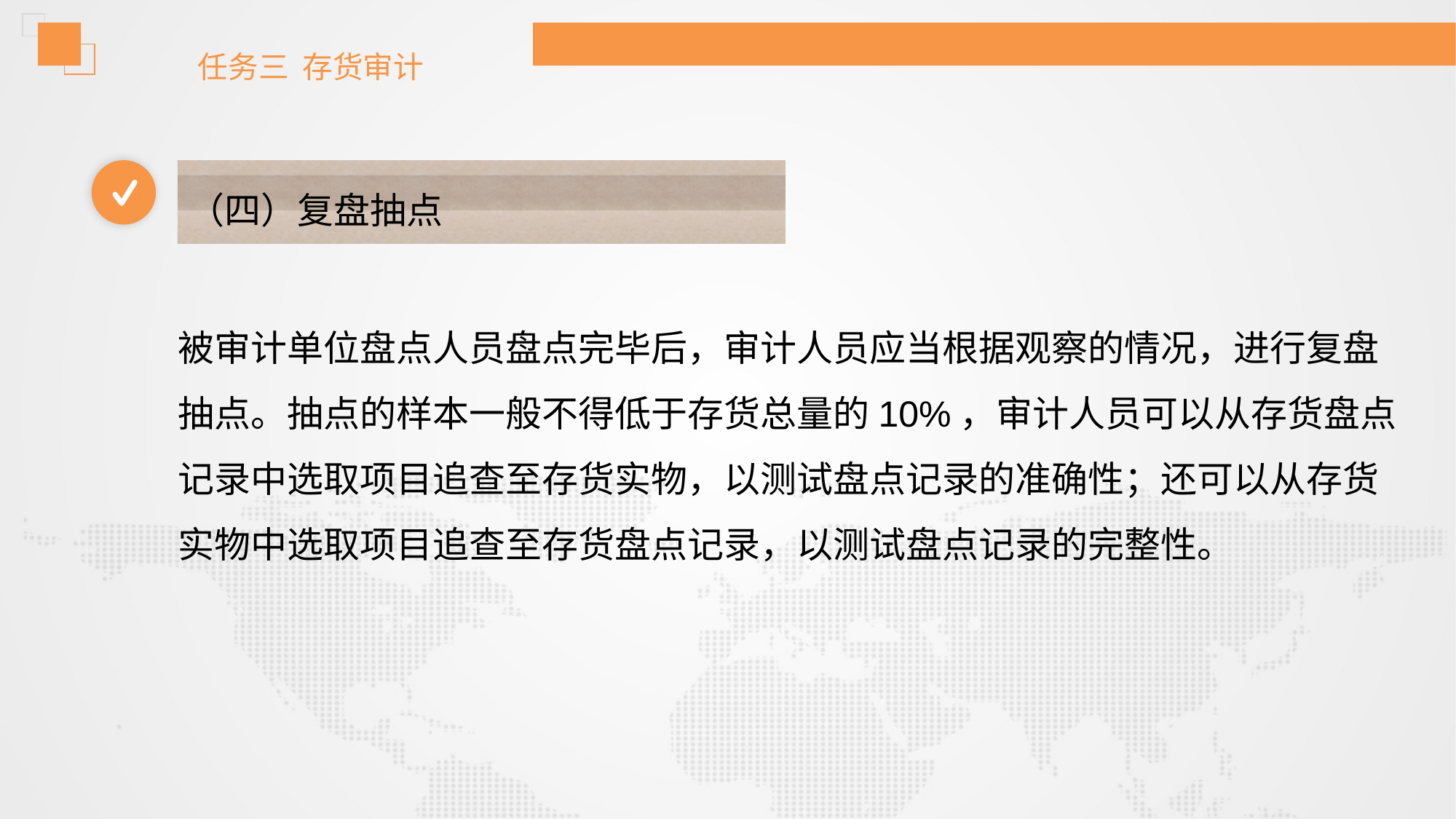

任务三  存货审计

（四）复盘抽点

被审计单位盘点人员盘点完毕后，审计人员应当根据观察的情况，进行复盘抽点。抽点的样本一般不得低于存货总量的10%，审计人员可以从存货盘点记录中选取项目追查至存货实物，以测试盘点记录的准确性；还可以从存货实物中选取项目追查至存货盘点记录，以测试盘点记录的完整性。